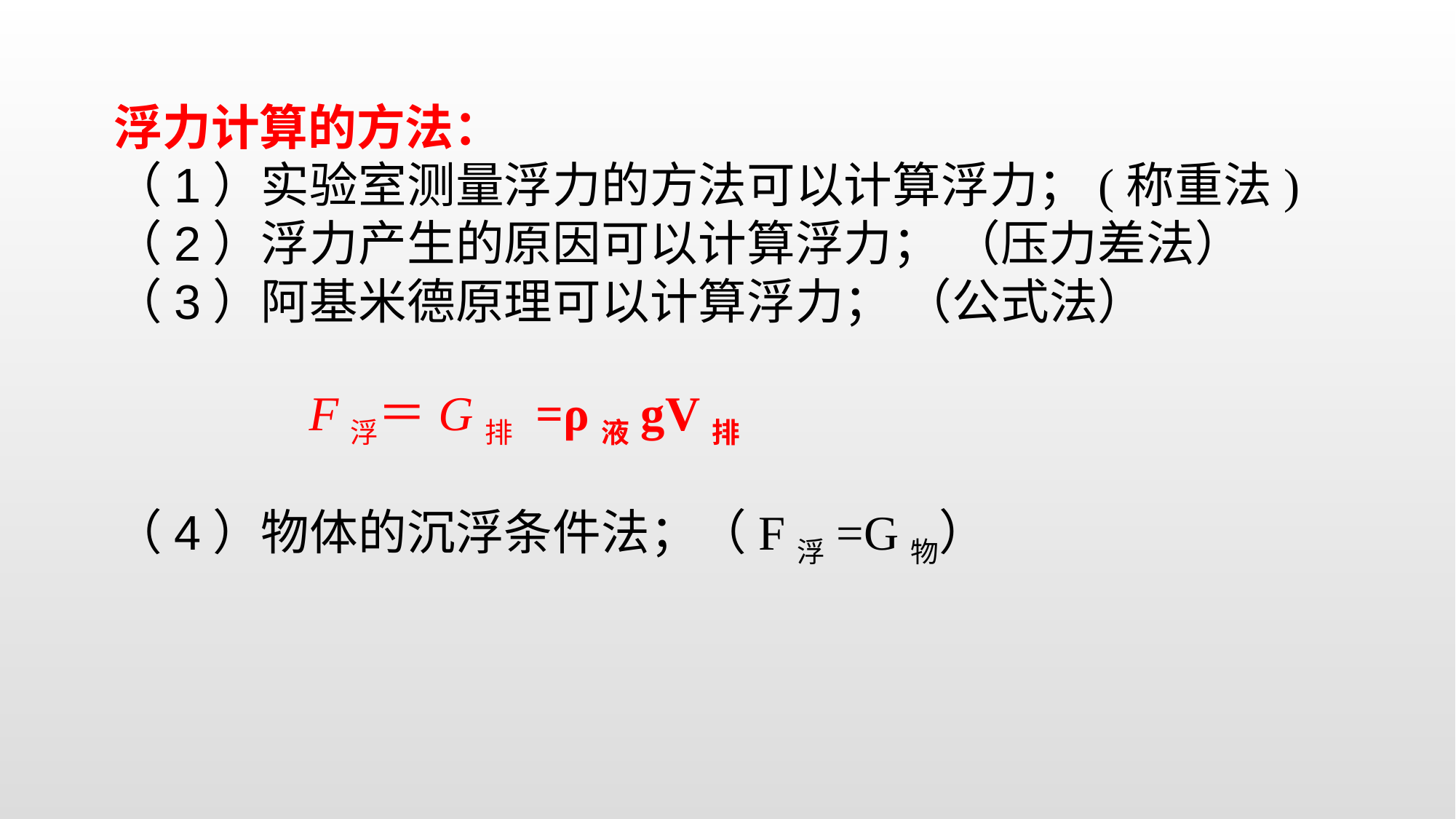

浮力计算的方法：
（1）实验室测量浮力的方法可以计算浮力；(称重法)
（2）浮力产生的原因可以计算浮力； （压力差法）
（3）阿基米德原理可以计算浮力； （公式法）
                F浮＝G排 =ρ液gV排
（4）物体的沉浮条件法；（F浮=G物）